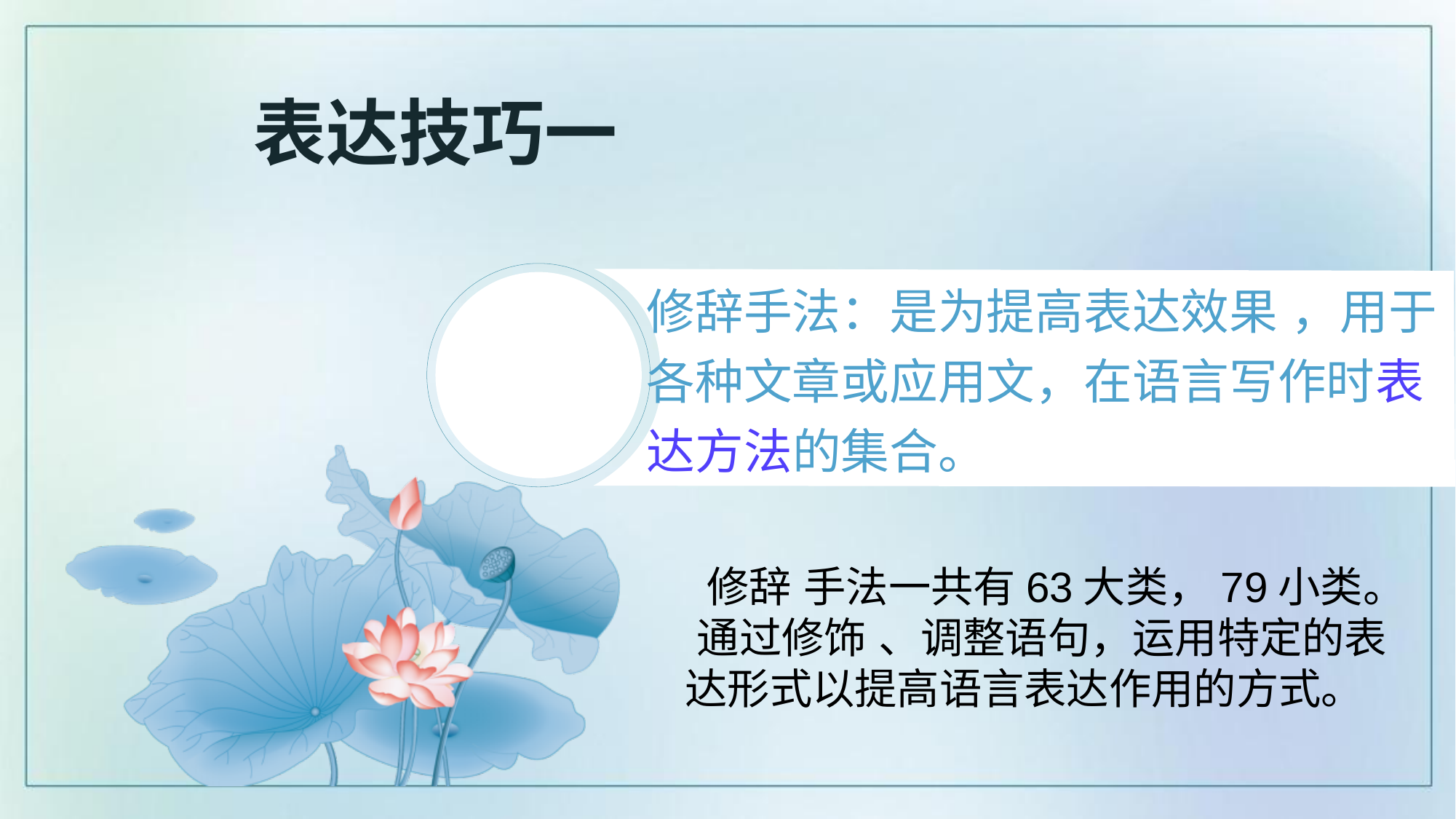

表达技巧一
# 修辞手法：是为提高表达效果 ，用于各种文章或应用文，在语言写作时表达方法的集合。
 修辞 手法一共有63大类，79小类。 通过修饰 、调整语句，运用特定的表达形式以提高语言表达作用的方式。